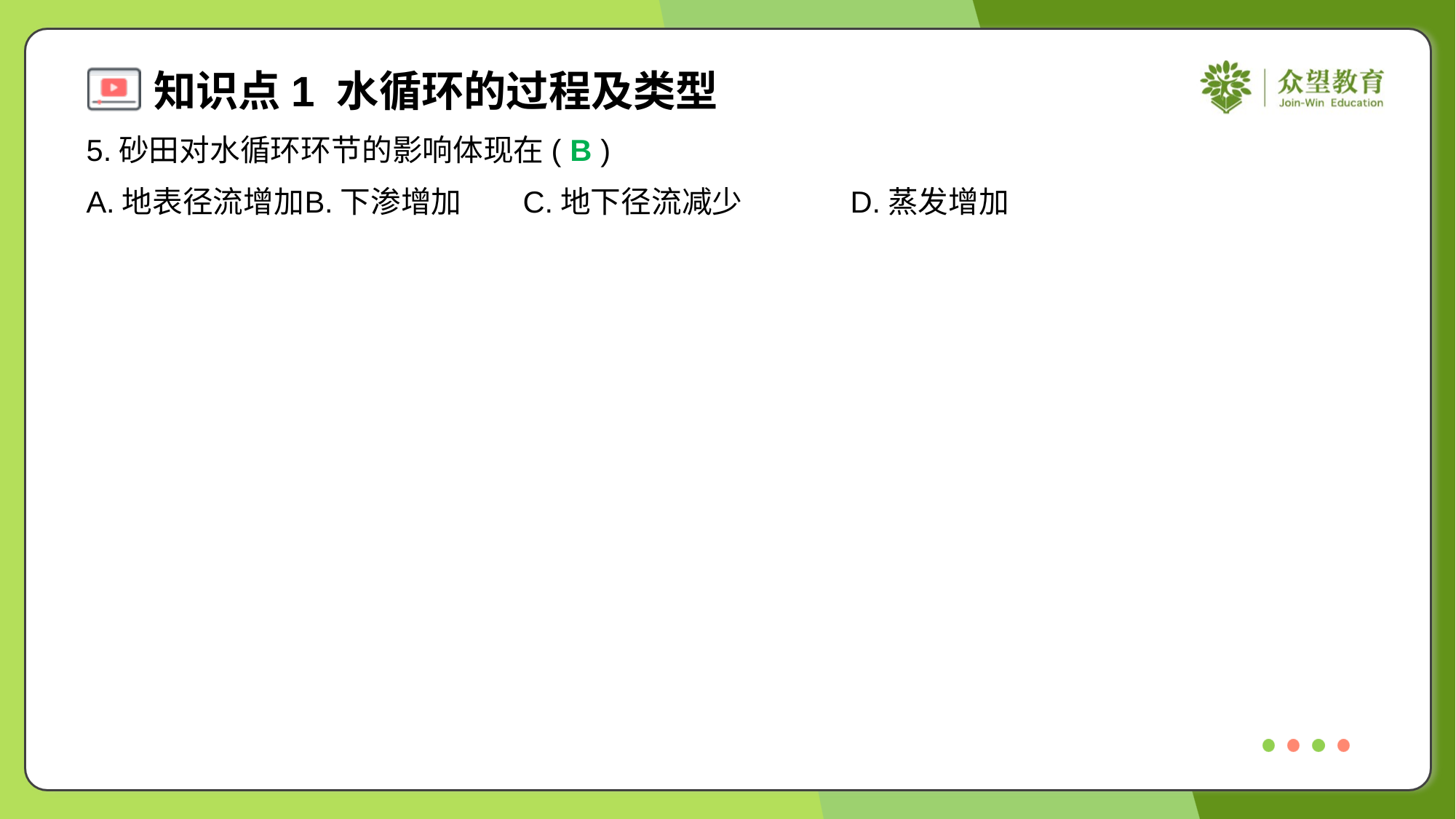

5.砂田对水循环环节的影响体现在(     )
B
A.地表径流增加	B.下渗增加	C.地下径流减少	D.蒸发增加